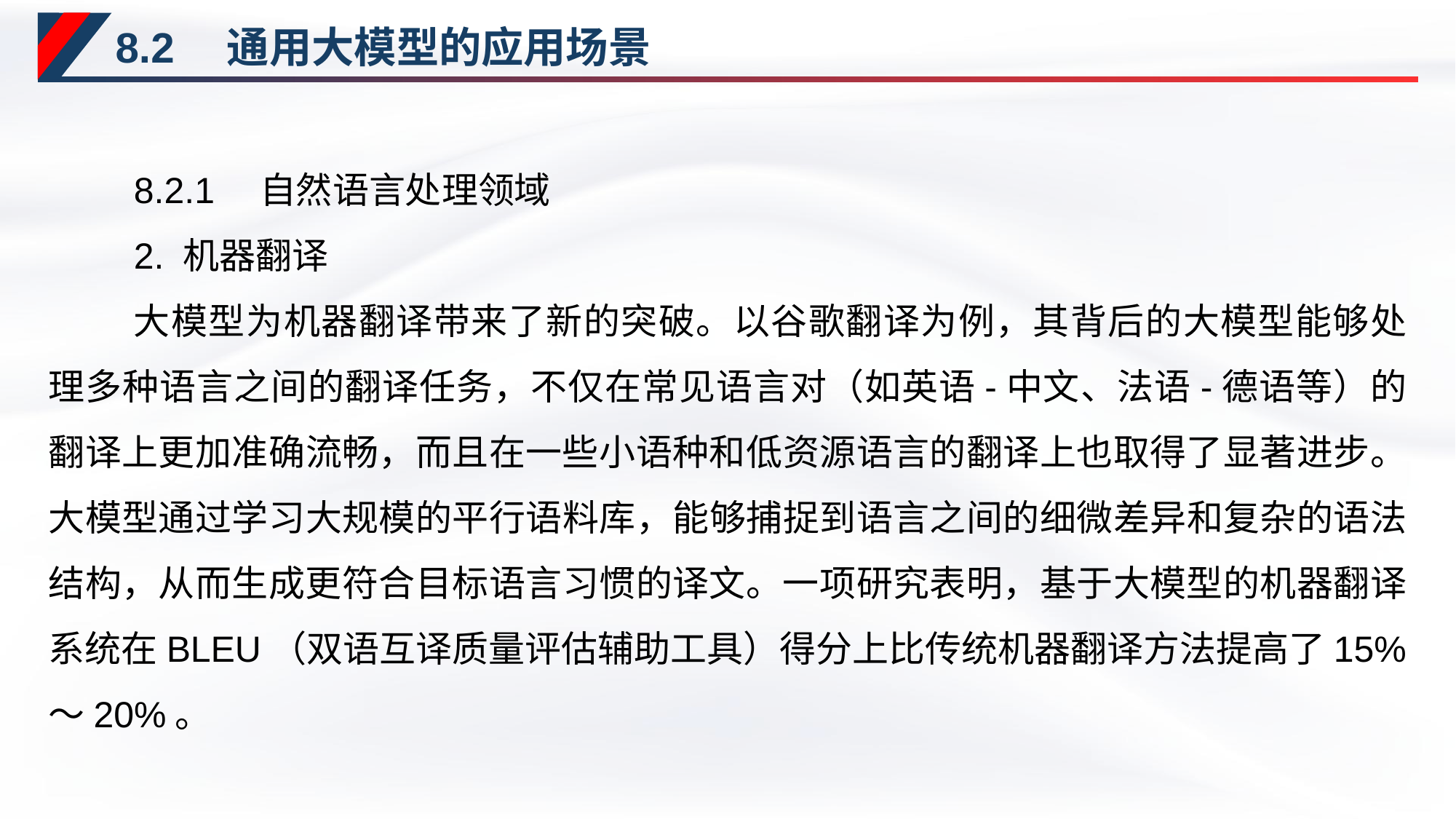

# 8.2　通用大模型的应用场景
8.2.1　自然语言处理领域
2. 机器翻译
大模型为机器翻译带来了新的突破。以谷歌翻译为例，其背后的大模型能够处理多种语言之间的翻译任务，不仅在常见语言对（如英语-中文、法语-德语等）的翻译上更加准确流畅，而且在一些小语种和低资源语言的翻译上也取得了显著进步。大模型通过学习大规模的平行语料库，能够捕捉到语言之间的细微差异和复杂的语法结构，从而生成更符合目标语言习惯的译文。一项研究表明，基于大模型的机器翻译系统在BLEU（双语互译质量评估辅助工具）得分上比传统机器翻译方法提高了15%～20%。